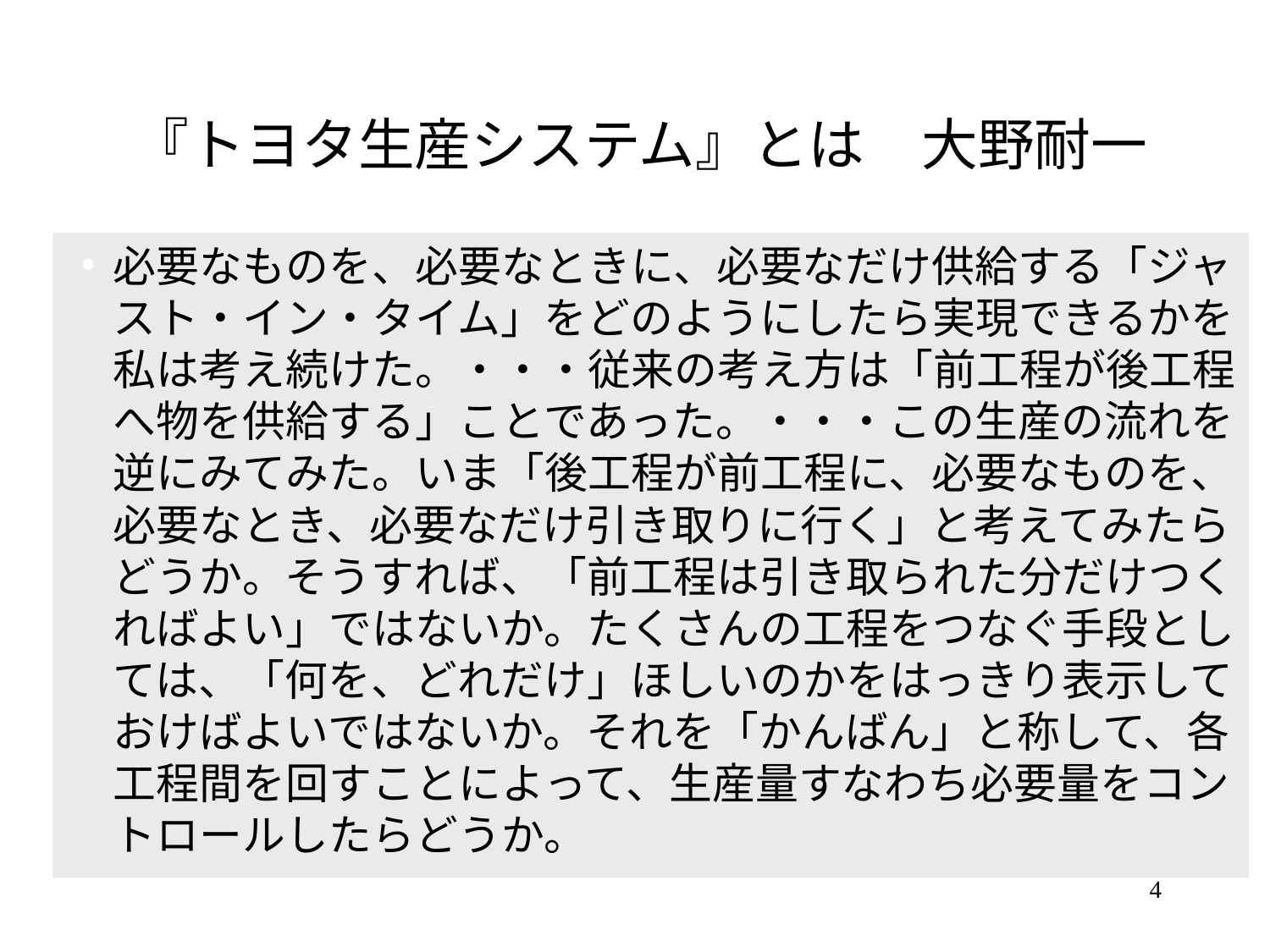

# 『トヨタ生産システム』とは　大野耐一
必要なものを、必要なときに、必要なだけ供給する「ジャスト・イン・タイム」をどのようにしたら実現できるかを私は考え続けた。・・・従来の考え方は「前工程が後工程へ物を供給する」ことであった。・・・この生産の流れを逆にみてみた。いま「後工程が前工程に、必要なものを、必要なとき、必要なだけ引き取りに行く」と考えてみたらどうか。そうすれば、「前工程は引き取られた分だけつくればよい」ではないか。たくさんの工程をつなぐ手段としては、「何を、どれだけ」ほしいのかをはっきり表示しておけばよいではないか。それを「かんばん」と称して、各工程間を回すことによって、生産量すなわち必要量をコントロールしたらどうか。
4